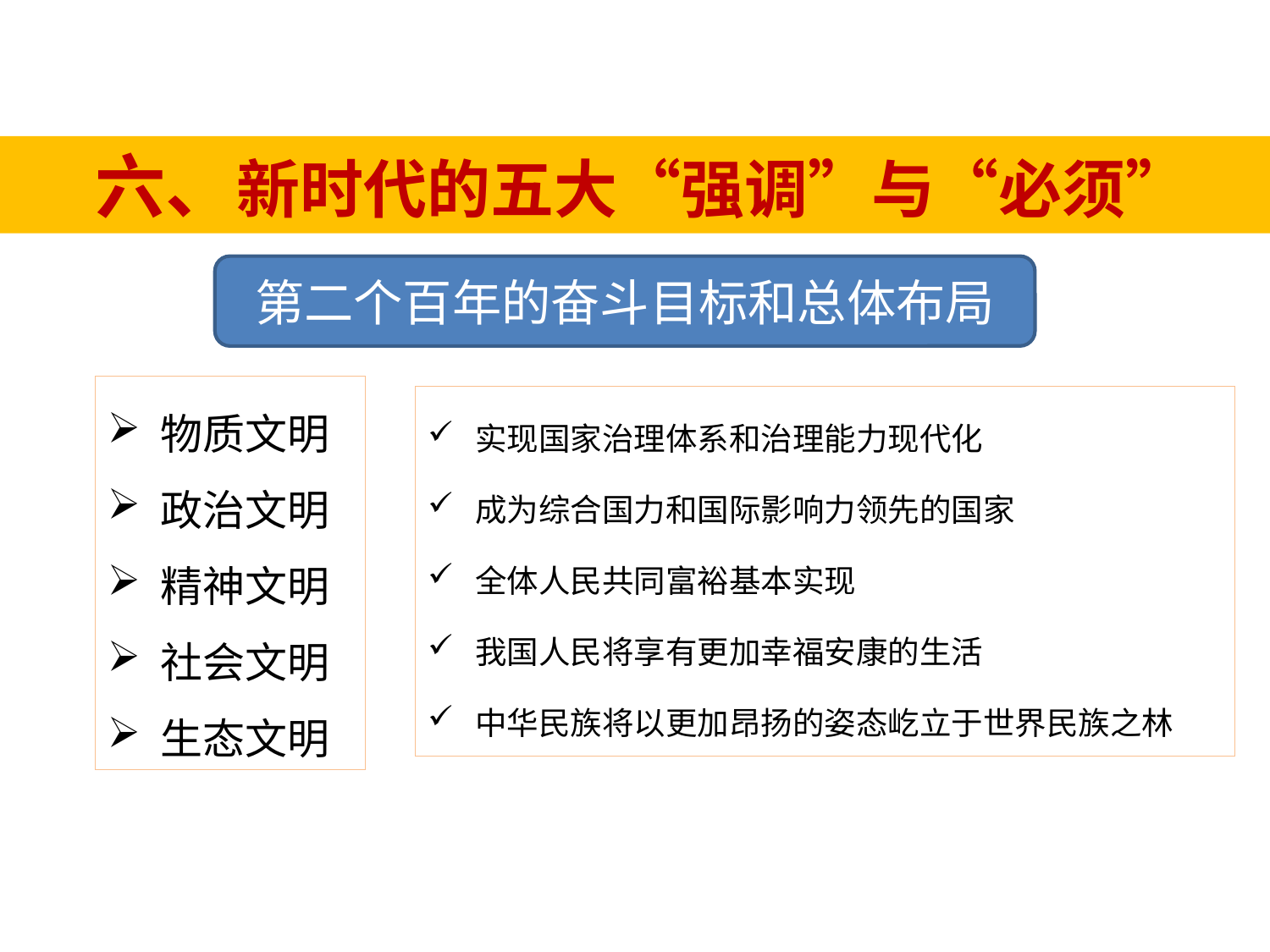

六、新时代的五大“强调”与“必须”
第二个百年的奋斗目标和总体布局
 物质文明
 政治文明
 精神文明
 社会文明
 生态文明
实现国家治理体系和治理能力现代化
成为综合国力和国际影响力领先的国家
全体人民共同富裕基本实现
我国人民将享有更加幸福安康的生活
中华民族将以更加昂扬的姿态屹立于世界民族之林